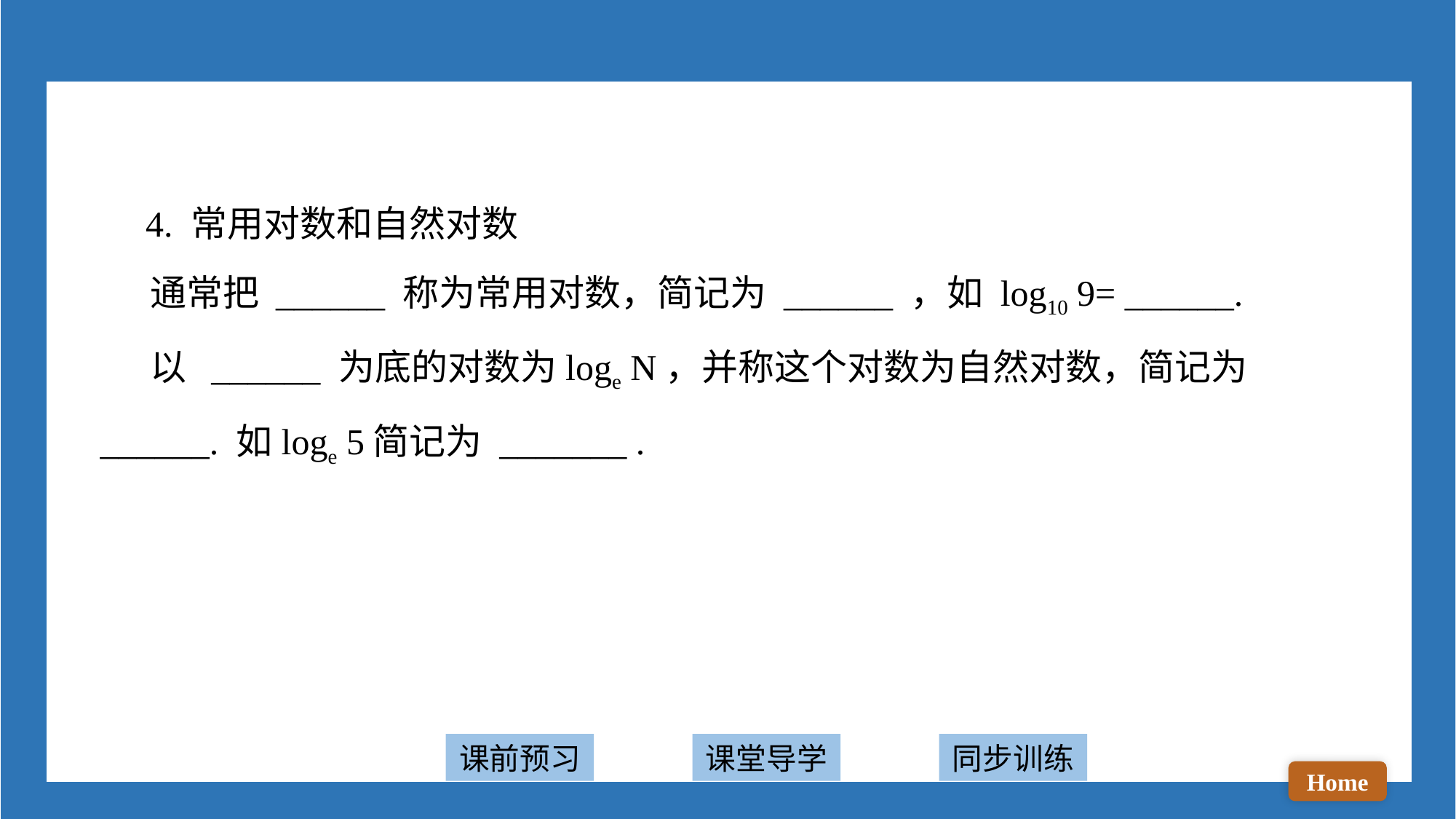

4. 常用对数和自然对数
     通常把 ______ 称为常用对数，简记为 ______ ，如 log10 9= ______.
     以  ______ 为底的对数为loge N，并称这个对数为自然对数，简记为 ______. 如loge 5简记为 _______ .